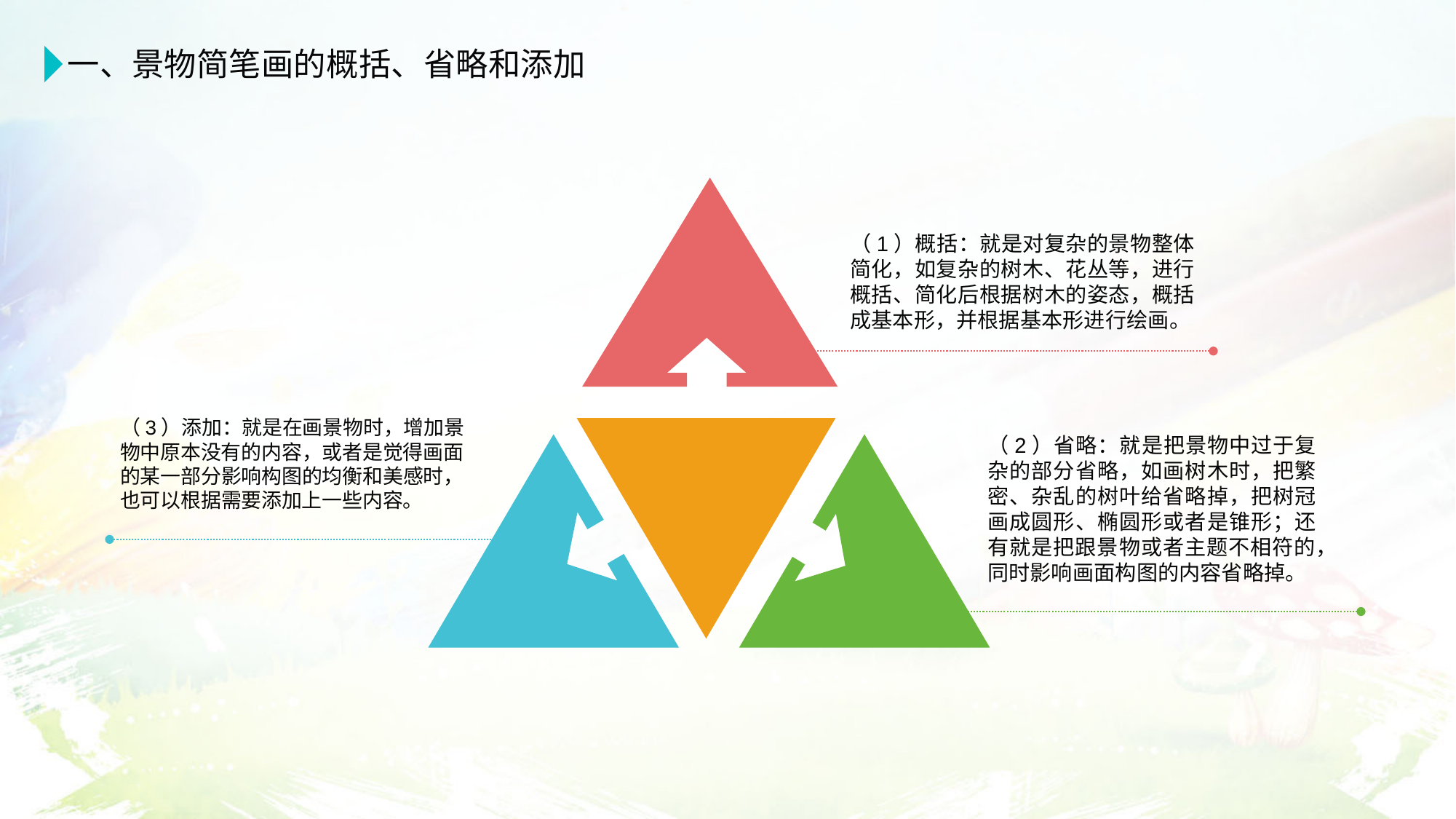

一、景物简笔画的概括、省略和添加

（1）概括：就是对复杂的景物整体简化，如复杂的树木、花丛等，进行概括、简化后根据树木的姿态，概括成基本形，并根据基本形进行绘画。
（3）添加：就是在画景物时，增加景物中原本没有的内容，或者是觉得画面的某一部分影响构图的均衡和美感时，也可以根据需要添加上一些内容。

（2）省略：就是把景物中过于复杂的部分省略，如画树木时，把繁密、杂乱的树叶给省略掉，把树冠画成圆形、椭圆形或者是锥形；还有就是把跟景物或者主题不相符的，同时影响画面构图的内容省略掉。